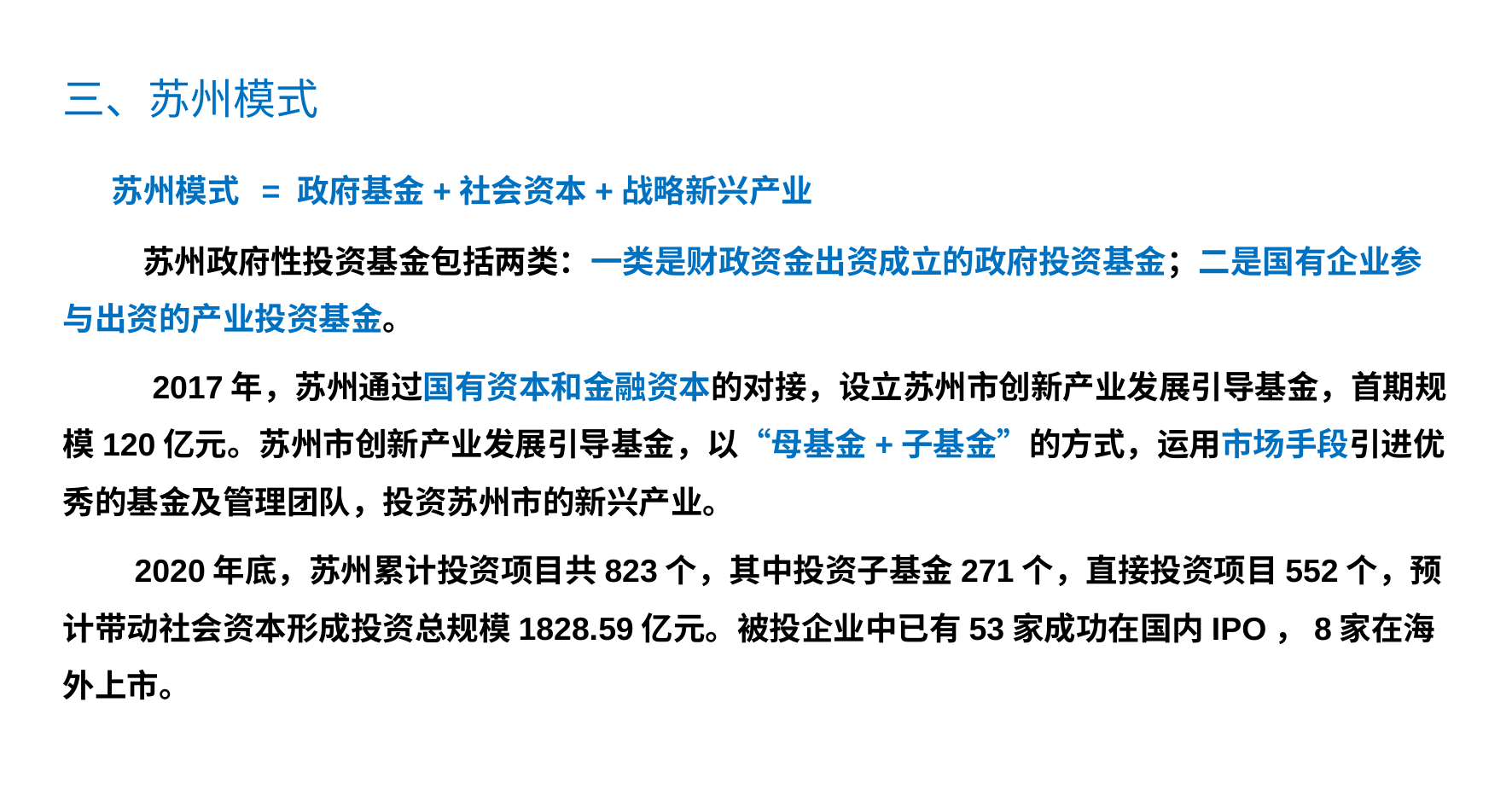

三、苏州模式
    苏州模式  = 政府基金+社会资本+战略新兴产业
          苏州政府性投资基金包括两类：一类是财政资金出资成立的政府投资基金；二是国有企业参与出资的产业投资基金。
          2017年，苏州通过国有资本和金融资本的对接，设立苏州市创新产业发展引导基金，首期规模120亿元。苏州市创新产业发展引导基金，以“母基金+子基金”的方式，运用市场手段引进优秀的基金及管理团队，投资苏州市的新兴产业。
        2020年底，苏州累计投资项目共823个，其中投资子基金271个，直接投资项目552个，预计带动社会资本形成投资总规模1828.59亿元。被投企业中已有53家成功在国内IPO，8家在海外上市。